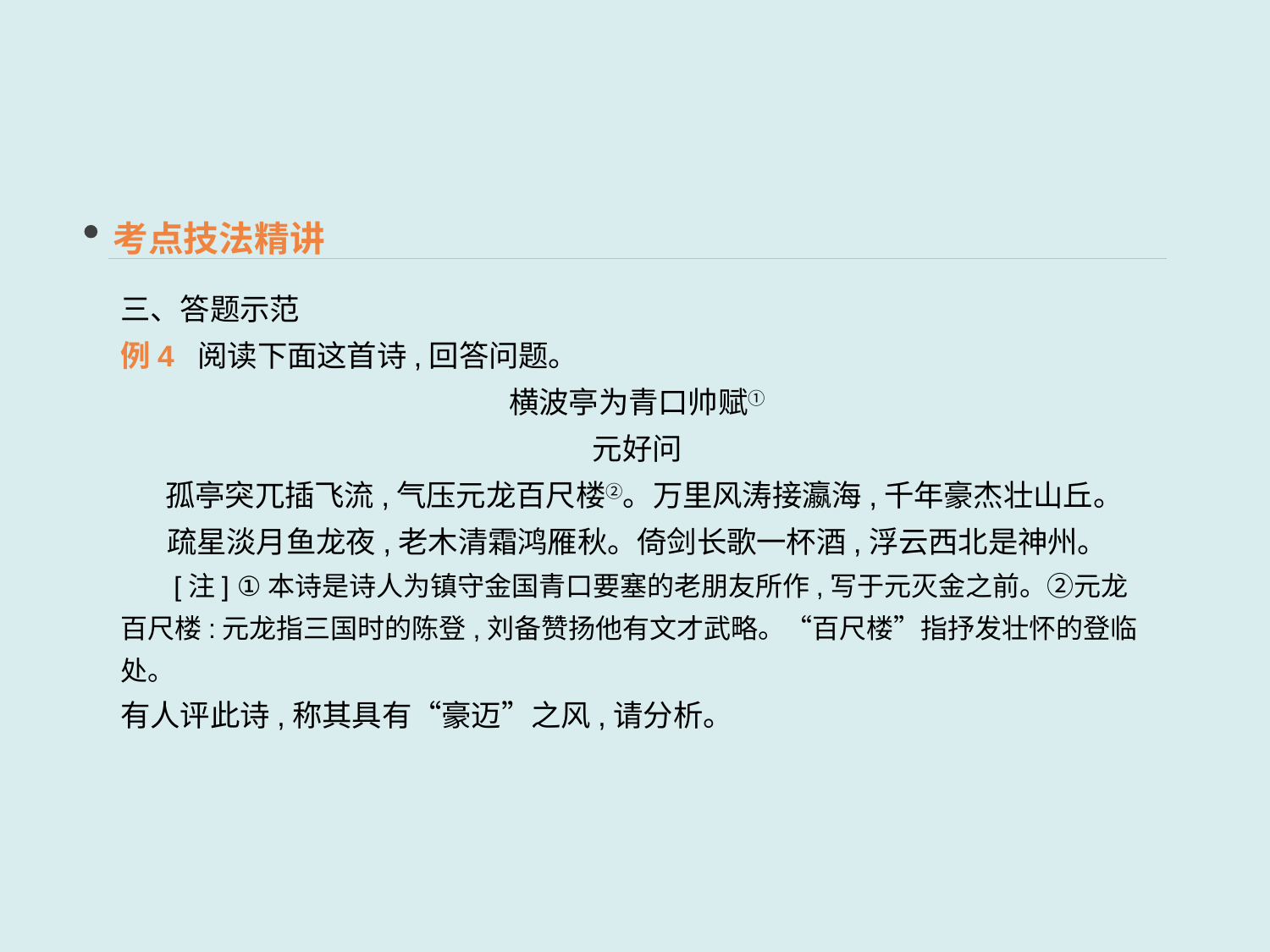

考点技法精讲

三、答题示范
例4  阅读下面这首诗,回答问题。
横波亭为青口帅赋①
元好问
 孤亭突兀插飞流,气压元龙百尺楼②。万里风涛接瀛海,千年豪杰壮山丘。
疏星淡月鱼龙夜,老木清霜鸿雁秋。倚剑长歌一杯酒,浮云西北是神州。
       [注] ①本诗是诗人为镇守金国青口要塞的老朋友所作,写于元灭金之前。②元龙百尺楼:元龙指三国时的陈登,刘备赞扬他有文才武略。“百尺楼”指抒发壮怀的登临处。
有人评此诗,称其具有“豪迈”之风,请分析。